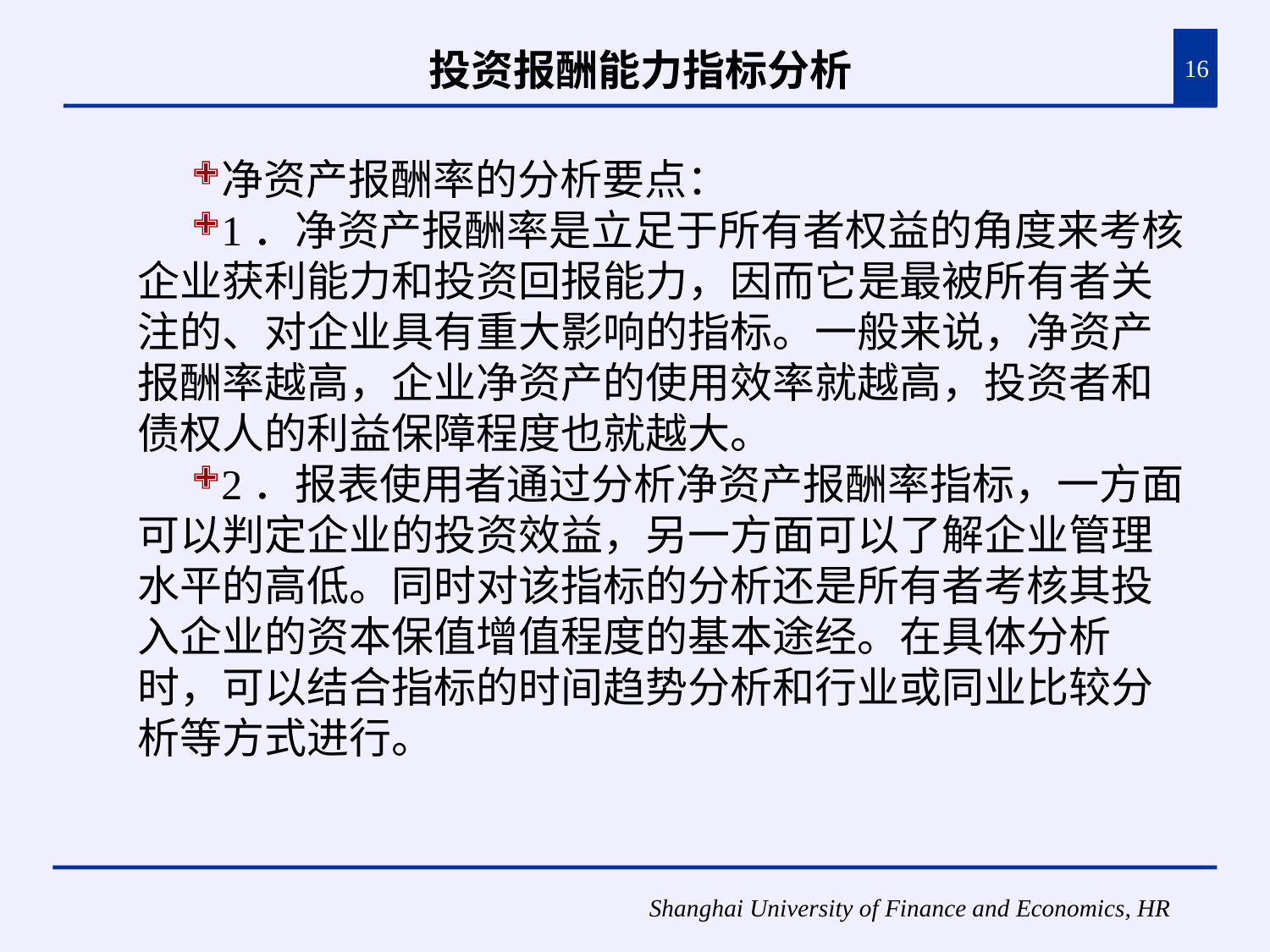

# 投资报酬能力指标分析
16
净资产报酬率的分析要点：
1．净资产报酬率是立足于所有者权益的角度来考核企业获利能力和投资回报能力，因而它是最被所有者关注的、对企业具有重大影响的指标。一般来说，净资产报酬率越高，企业净资产的使用效率就越高，投资者和债权人的利益保障程度也就越大。
2．报表使用者通过分析净资产报酬率指标，一方面可以判定企业的投资效益，另一方面可以了解企业管理水平的高低。同时对该指标的分析还是所有者考核其投入企业的资本保值增值程度的基本途经。在具体分析时，可以结合指标的时间趋势分析和行业或同业比较分析等方式进行。